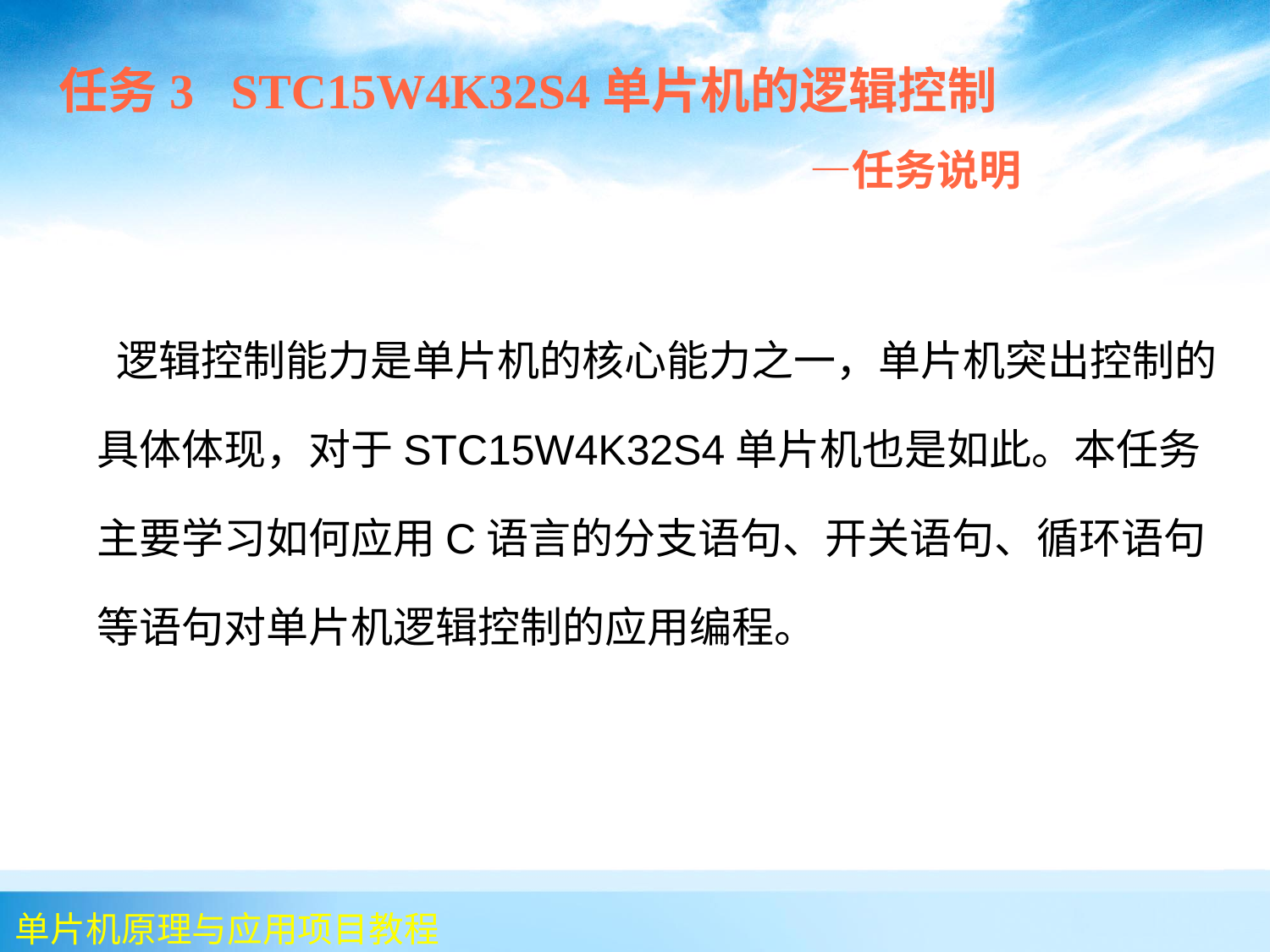

任务3   STC15W4K32S4单片机的逻辑控制
                                                                     —任务说明

  	 逻辑控制能力是单片机的核心能力之一，单片机突出控制的具体体现，对于STC15W4K32S4单片机也是如此。本任务主要学习如何应用C语言的分支语句、开关语句、循环语句等语句对单片机逻辑控制的应用编程。